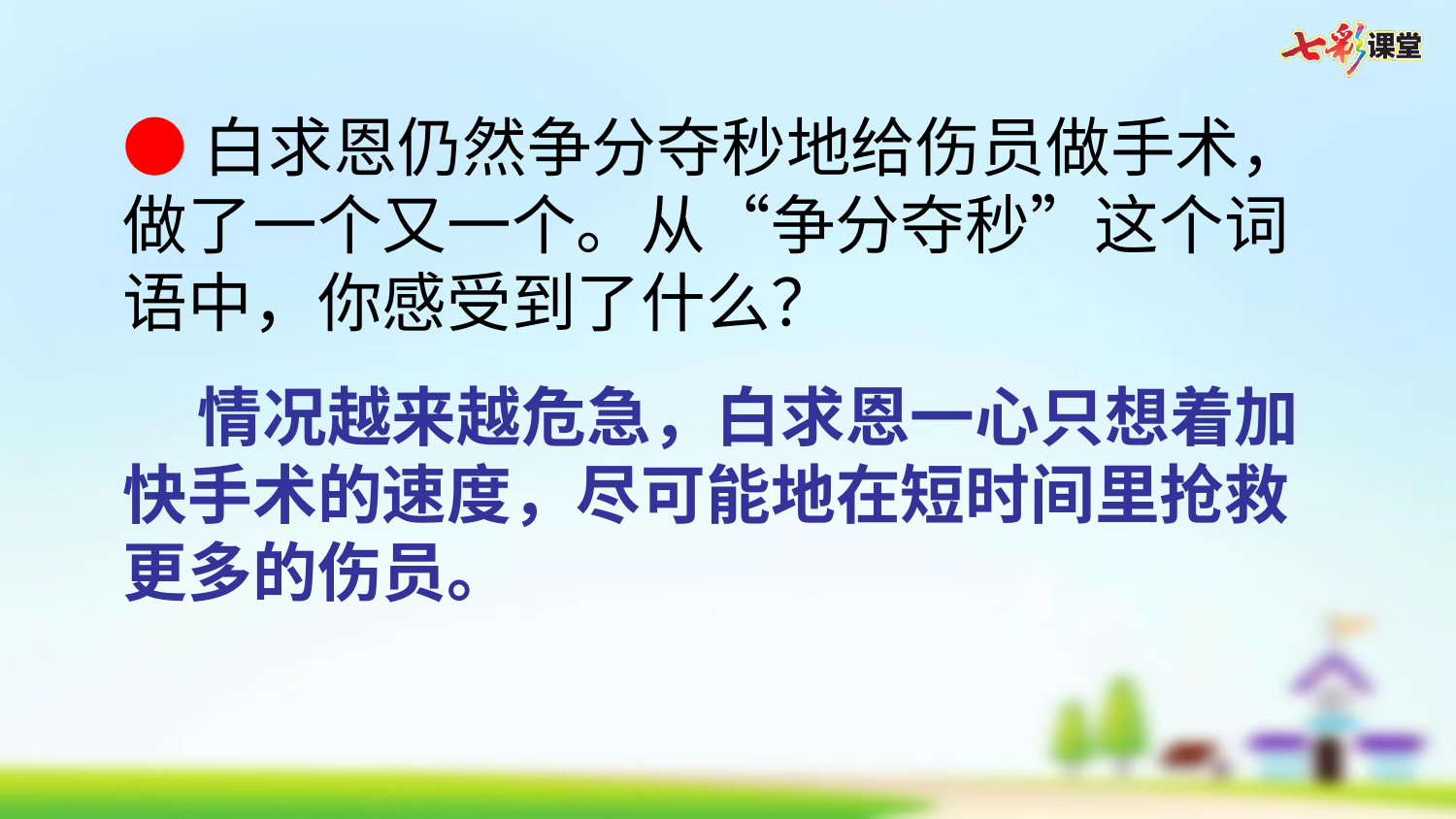

●白求恩仍然争分夺秒地给伤员做手术，做了一个又一个。从“争分夺秒”这个词语中，你感受到了什么？
    情况越来越危急，白求恩一心只想着加快手术的速度，尽可能地在短时间里抢救更多的伤员。